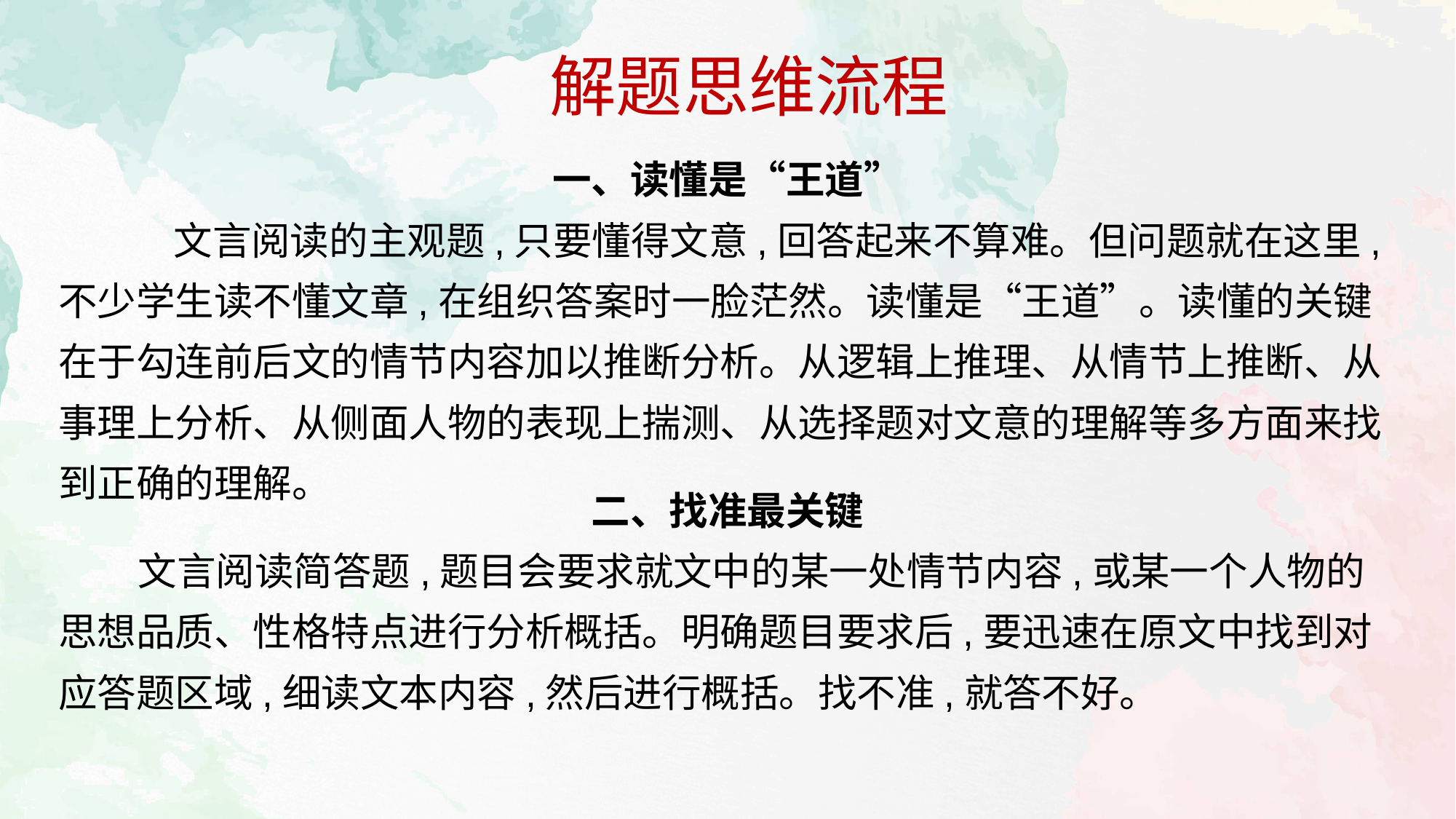

解题思维流程
一、读懂是“王道”
   文言阅读的主观题,只要懂得文意,回答起来不算难。但问题就在这里,不少学生读不懂文章,在组织答案时一脸茫然。读懂是“王道”。读懂的关键在于勾连前后文的情节内容加以推断分析。从逻辑上推理、从情节上推断、从事理上分析、从侧面人物的表现上揣测、从选择题对文意的理解等多方面来找到正确的理解。
二、找准最关键
文言阅读简答题,题目会要求就文中的某一处情节内容,或某一个人物的思想品质、性格特点进行分析概括。明确题目要求后,要迅速在原文中找到对应答题区域,细读文本内容,然后进行概括。找不准,就答不好。